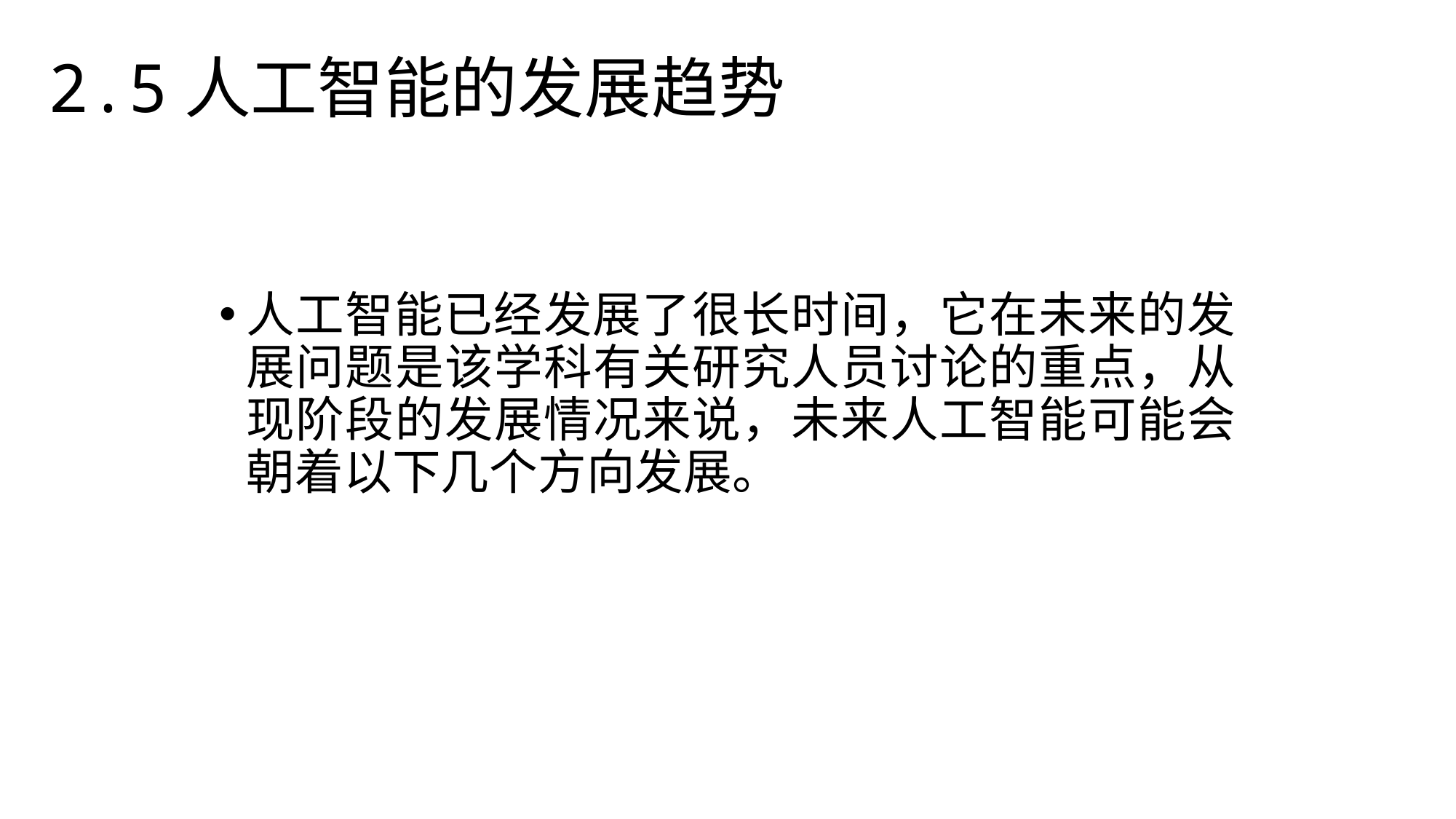

2.5人工智能的发展趋势
人工智能已经发展了很长时间，它在未来的发展问题是该学科有关研究人员讨论的重点，从现阶段的发展情况来说，未来人工智能可能会朝着以下几个方向发展。